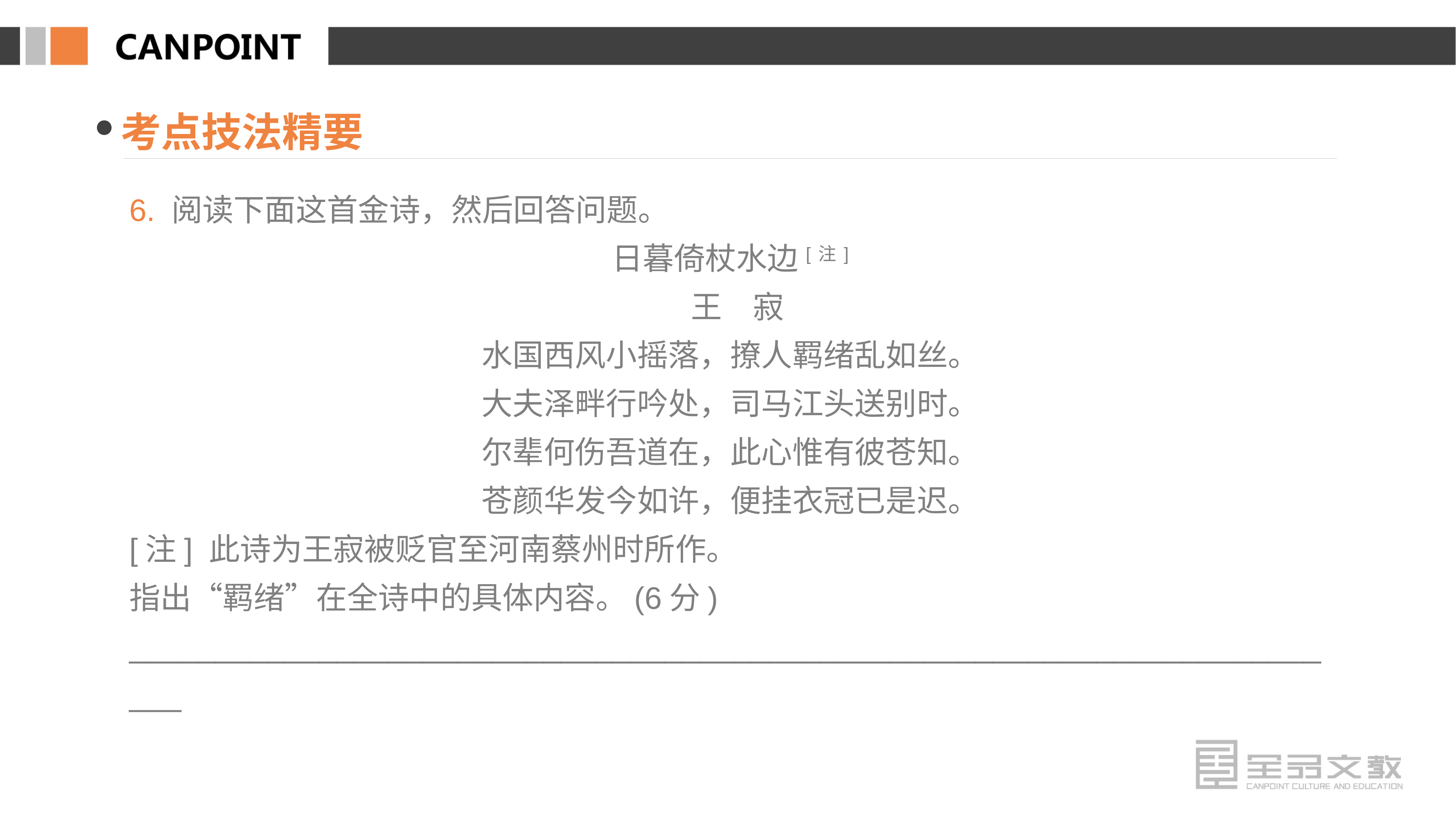

考点技法精要

6. 阅读下面这首金诗，然后回答问题。
日暮倚杖水边[注]
 王　寂
水国西风小摇落，撩人羁绪乱如丝。
大夫泽畔行吟处，司马江头送别时。
尔辈何伤吾道在，此心惟有彼苍知。
苍颜华发今如许，便挂衣冠已是迟。
[注] 此诗为王寂被贬官至河南蔡州时所作。
指出“羁绪”在全诗中的具体内容。(6分)
________________________________________________________________________